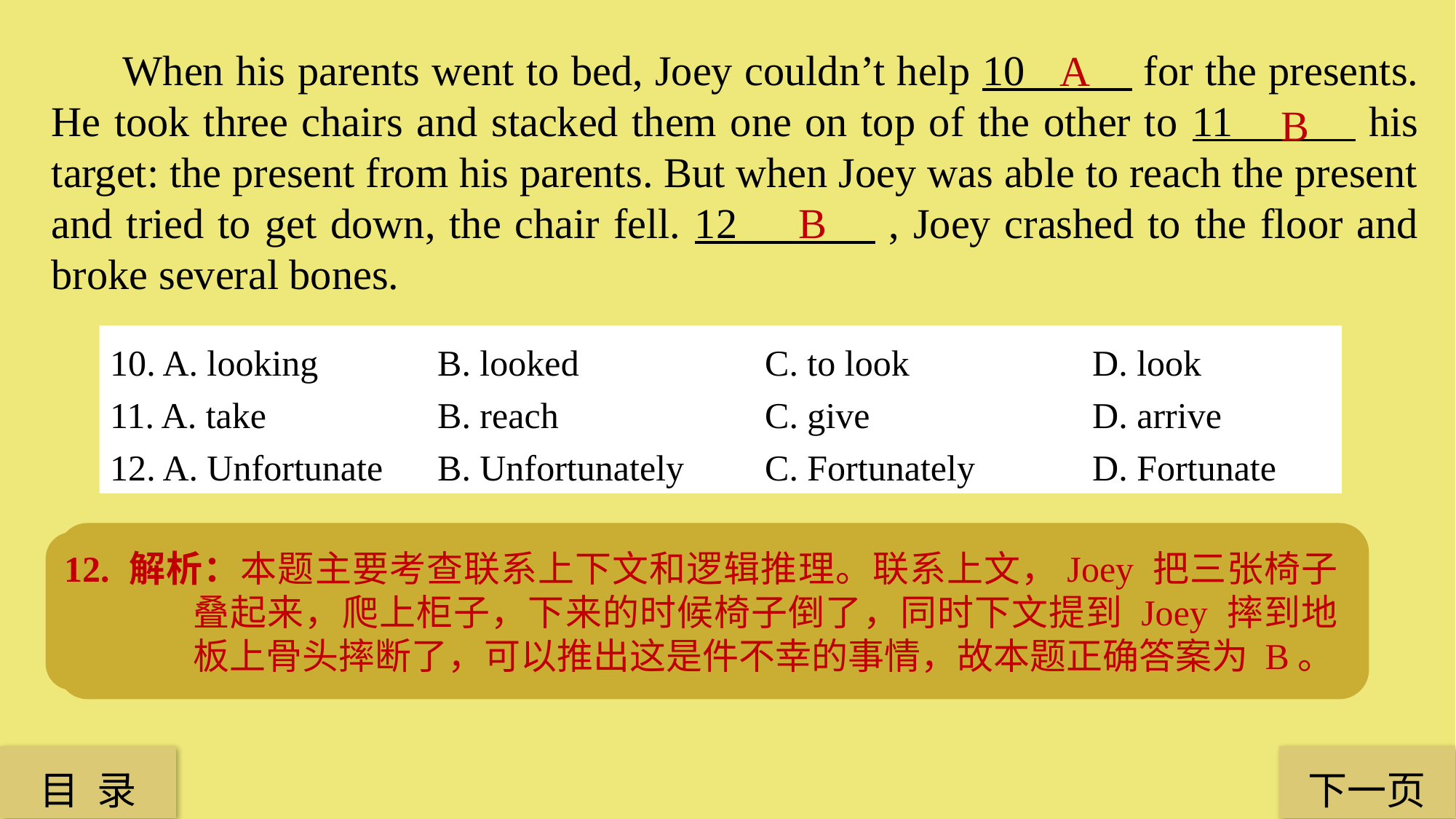

When his parents went to bed, Joey couldn’t help 10          for the presents. He took three chairs and stacked them one on top of the other to 11          his target: the present from his parents. But when Joey was able to reach the present and tried to get down, the chair fell. 12           , Joey crashed to the floor and broke several bones.
A
B
B
10. A. looking 		B. looked	 	C. to look 		D. look
11. A. take 		B. reach 		C. give 		D. arrive
12. A. Unfortunate 	B. Unfortunately	C. Fortunately		D. Fortunate
10. 解析：本题主要考查短语固定搭配。根据上文可以得知，Joey 在等他父母睡着之后，忍不住去寻找礼物。短语 can’t help doing 表示 “ 情不自禁做某事 ”，故本题正确答案为 A。
11. 解析：本题主要考查联系上下文和词义辨析。上文提到父亲把礼物藏到柜子上，所以Joey 把三把椅子叠起来以便能够得着礼物。reach 为及物动词，意为“够得着某物”，故本题正确答案为 B。
12. 解析：本题主要考查联系上下文和逻辑推理。联系上文，Joey 把三张椅子叠起来，爬上柜子，下来的时候椅子倒了，同时下文提到 Joey 摔到地板上骨头摔断了，可以推出这是件不幸的事情，故本题正确答案为 B。